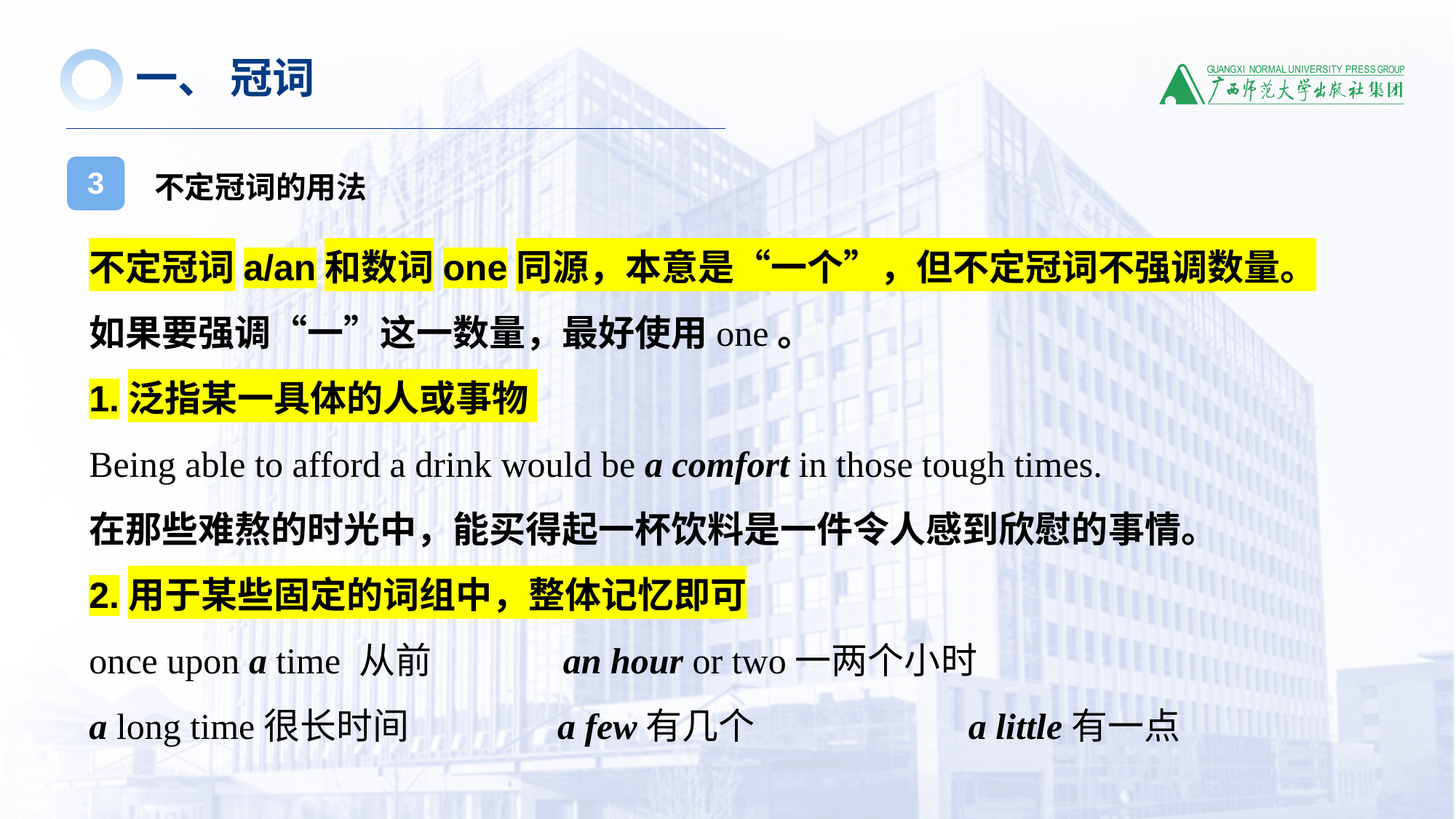

一、 冠词

不定冠词的用法
3

不定冠词a/an和数词one同源，本意是“一个”，但不定冠词不强调数量。
如果要强调“一”这一数量，最好使用one。
1.泛指某一具体的人或事物
Being able to afford a drink would be a comfort in those tough times.
在那些难熬的时光中，能买得起一杯饮料是一件令人感到欣慰的事情。
2.用于某些固定的词组中，整体记忆即可
once upon a time 从前               an hour or two一两个小时
a long time很长时间                 a few有几个                         a little有一点